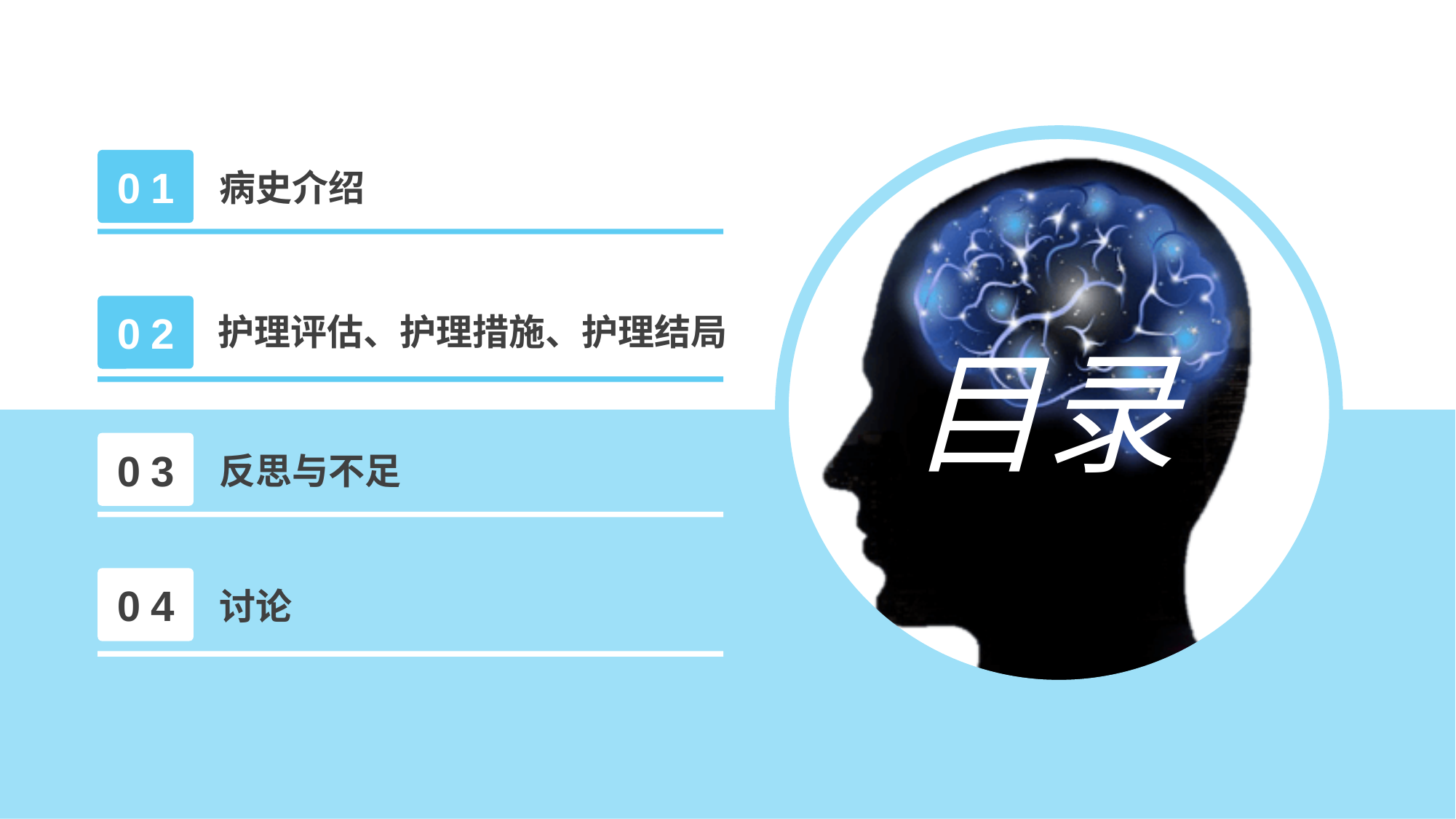

0  1
病史介绍

护理评估、护理措施、护理结局
0  2
目录

0  3
反思与不足

0  4
讨论